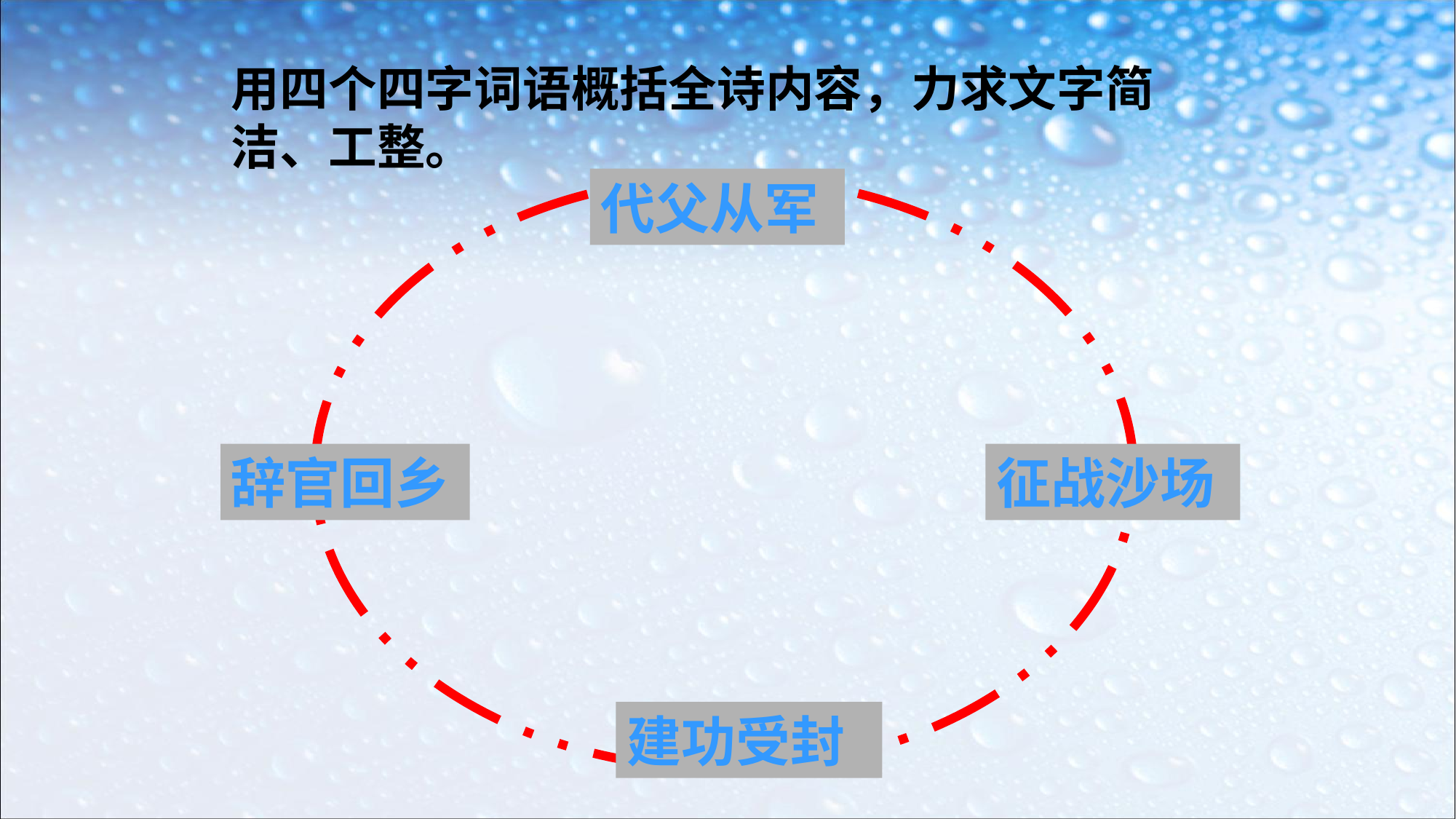

用四个四字词语概括全诗内容，力求文字简洁、工整。
代父从军

辞官回乡
征战沙场
建功受封